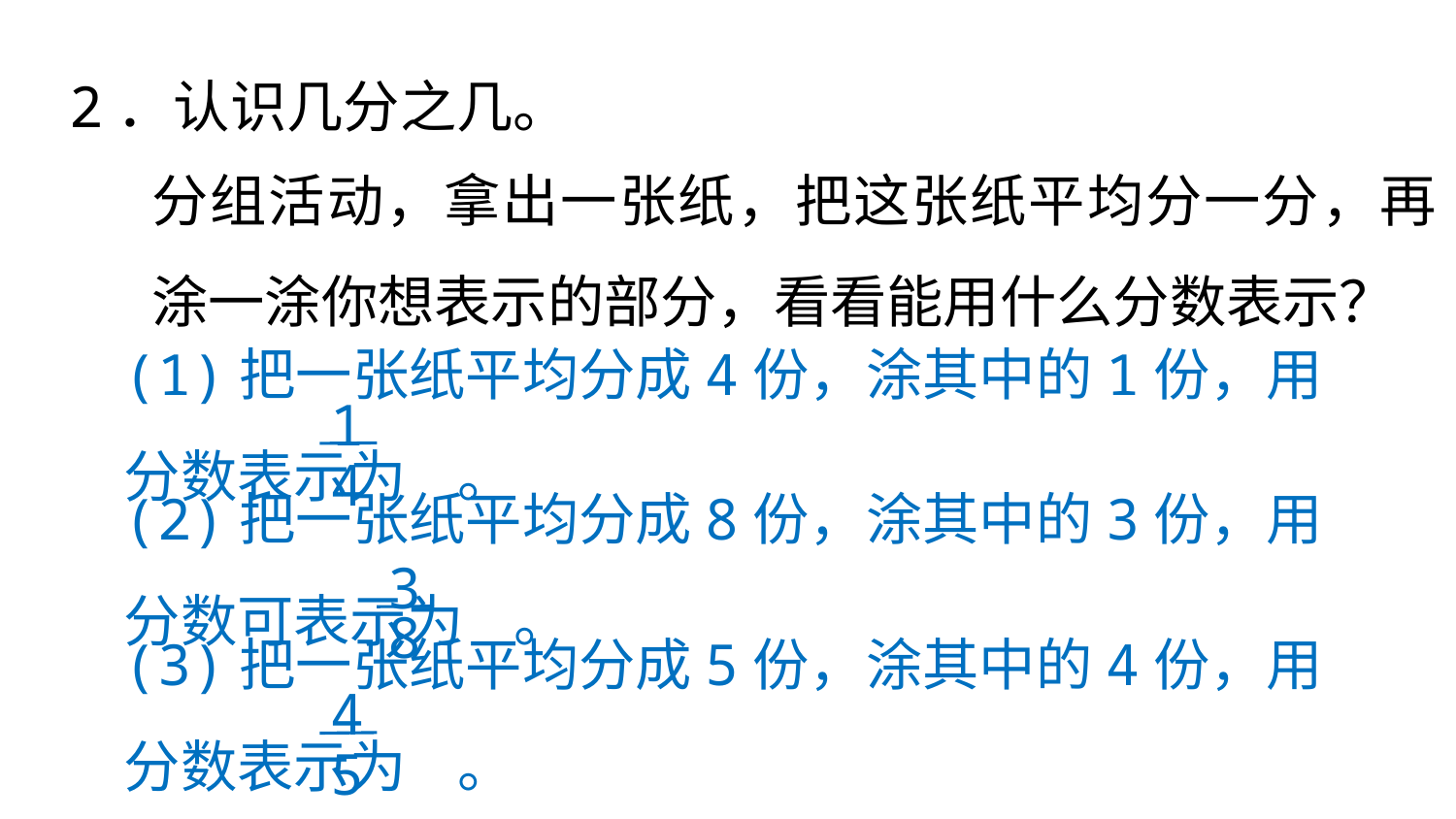

2．认识几分之几。
分组活动，拿出一张纸，把这张纸平均分一分，再涂一涂你想表示的部分，看看能用什么分数表示？
(1)把一张纸平均分成4份，涂其中的1份，用分数表示为    。
1
4
(2)把一张纸平均分成8份，涂其中的3份，用分数可表示为    。
3
8
(3)把一张纸平均分成5份，涂其中的4份，用分数表示为    。
4
5